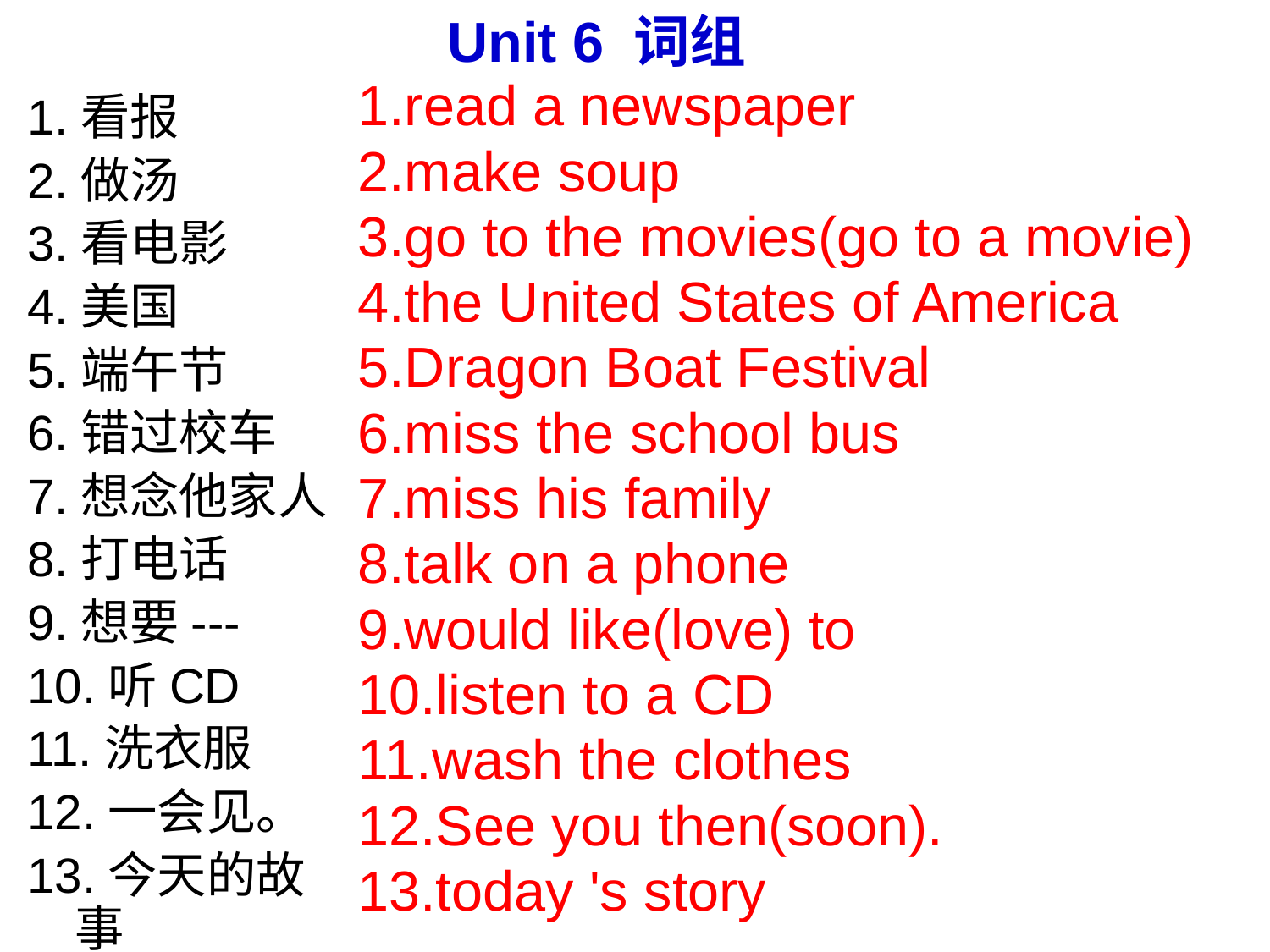

Unit 6 词组
1.read a newspaper
2.make soup
3.go to the movies(go to a movie)
4.the United States of America
5.Dragon Boat Festival
6.miss the school bus
7.miss his family
8.talk on a phone
9.would like(love) to
10.listen to a CD
11.wash the clothes
12.See you then(soon).
13.today 's story
1.看报
2.做汤
3.看电影
4.美国
5.端午节
6.错过校车
7.想念他家人
8.打电话
9.想要---
10.听CD
11.洗衣服
12.一会见。
13.今天的故事